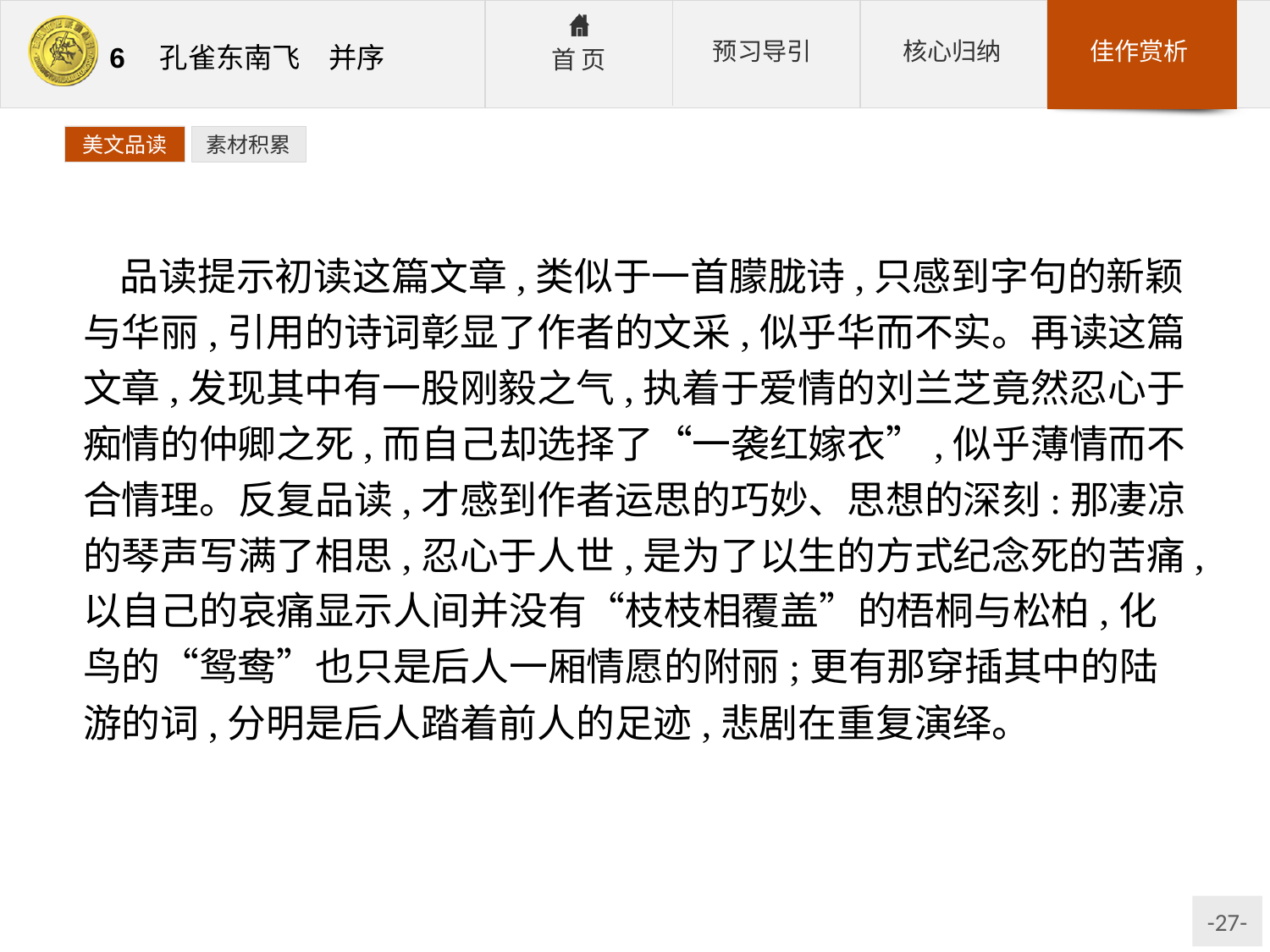

美文品读
素材积累
品读提示初读这篇文章,类似于一首朦胧诗,只感到字句的新颖与华丽,引用的诗词彰显了作者的文采,似乎华而不实。再读这篇文章,发现其中有一股刚毅之气,执着于爱情的刘兰芝竟然忍心于痴情的仲卿之死,而自己却选择了“一袭红嫁衣”,似乎薄情而不合情理。反复品读,才感到作者运思的巧妙、思想的深刻:那凄凉的琴声写满了相思,忍心于人世,是为了以生的方式纪念死的苦痛,以自己的哀痛显示人间并没有“枝枝相覆盖”的梧桐与松柏,化鸟的“鸳鸯”也只是后人一厢情愿的附丽;更有那穿插其中的陆游的词,分明是后人踏着前人的足迹,悲剧在重复演绎。